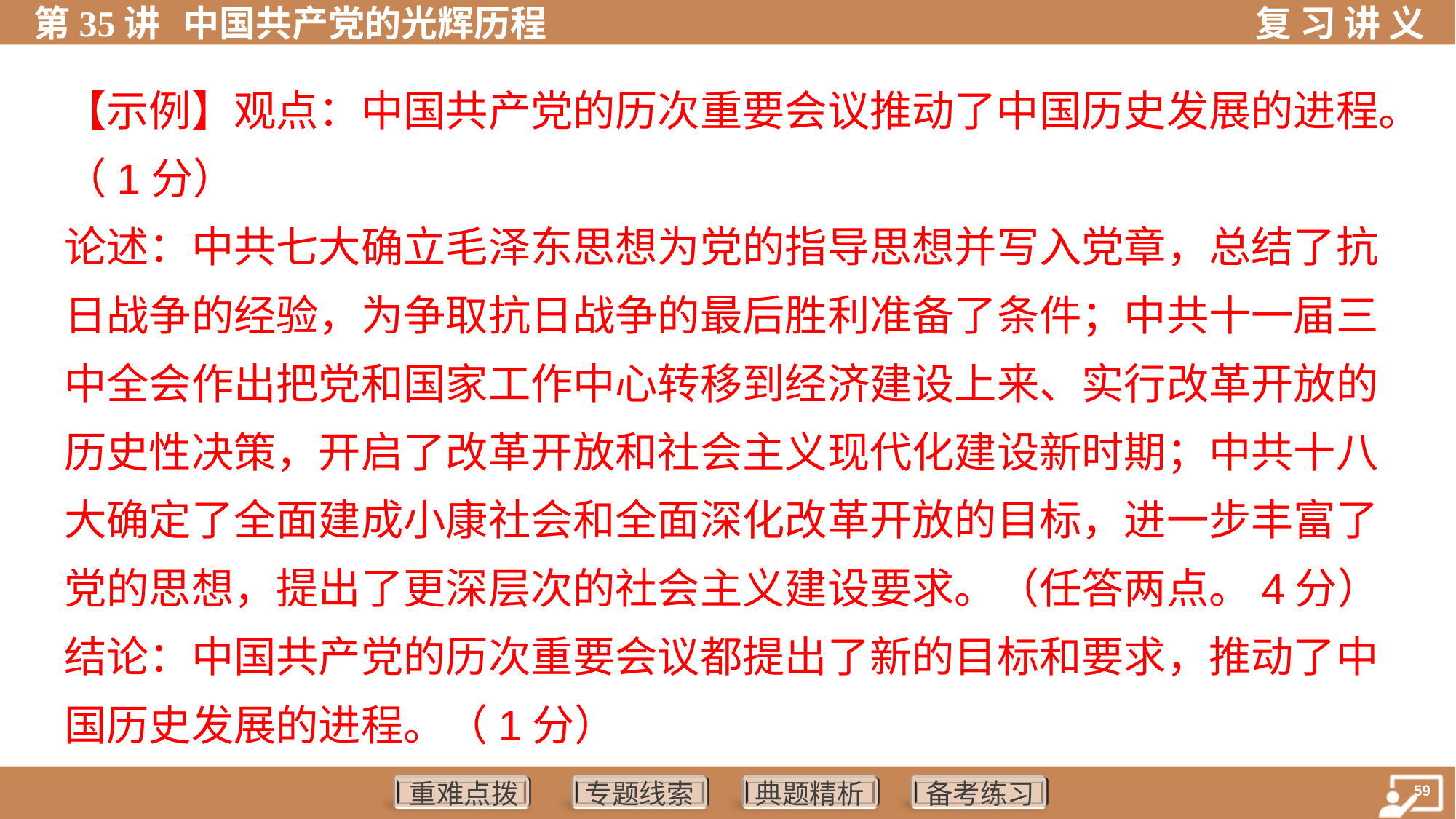

【示例】观点：中国共产党的历次重要会议推动了中国历史发展的进程。
（1分）
论述：中共七大确立毛泽东思想为党的指导思想并写入党章，总结了抗
日战争的经验，为争取抗日战争的最后胜利准备了条件；中共十一届三
中全会作出把党和国家工作中心转移到经济建设上来、实行改革开放的
历史性决策，开启了改革开放和社会主义现代化建设新时期；中共十八
大确定了全面建成小康社会和全面深化改革开放的目标，进一步丰富了
党的思想，提出了更深层次的社会主义建设要求。（任答两点。4分）
结论：中国共产党的历次重要会议都提出了新的目标和要求，推动了中
国历史发展的进程。（1分）